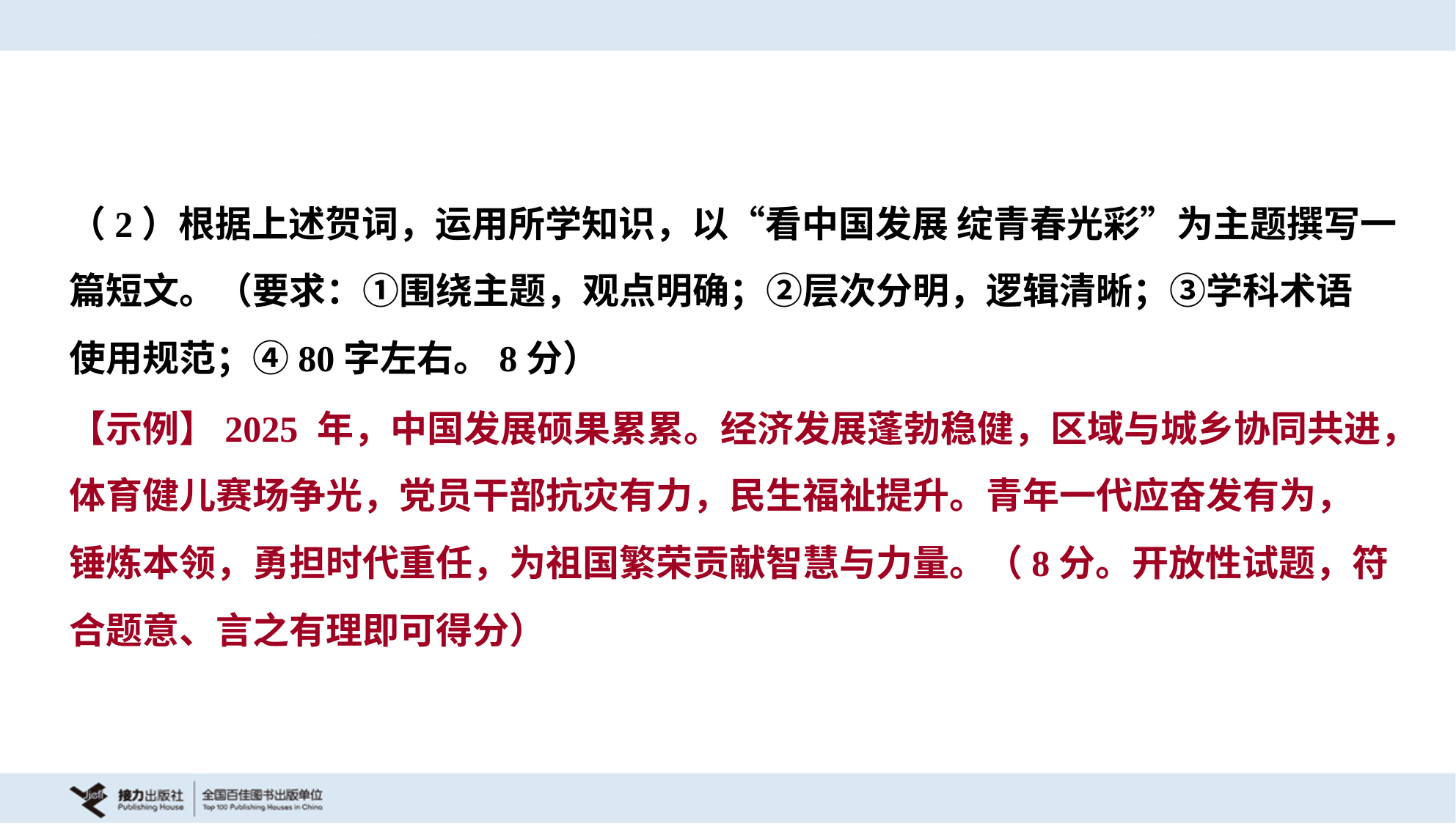

（2）根据上述贺词，运用所学知识，以“看中国发展 绽青春光彩”为主题撰写一
篇短文。（要求：①围绕主题，观点明确；②层次分明，逻辑清晰；③学科术语
使用规范；④80字左右。8分）
【示例】2025 年，中国发展硕果累累。经济发展蓬勃稳健，区域与城乡协同共进，
体育健儿赛场争光，党员干部抗灾有力，民生福祉提升。青年一代应奋发有为，
锤炼本领，勇担时代重任，为祖国繁荣贡献智慧与力量。（8分。开放性试题，符
合题意、言之有理即可得分）